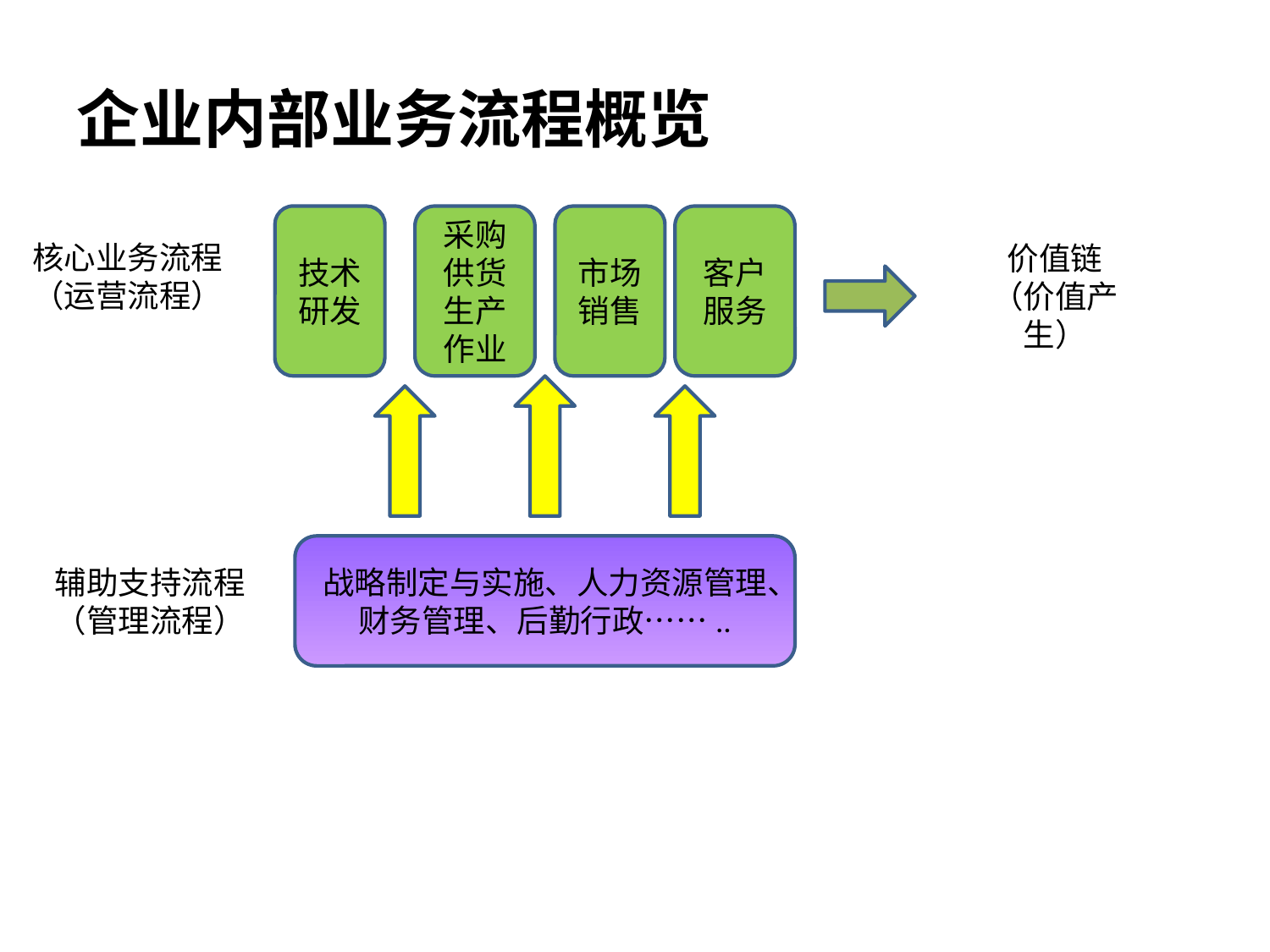

# 企业内部业务流程概览
技术研发
采购供货生产作业
市场销售
客户服务

核心业务流程（运营流程）
价值链
（价值产生）

战略制定与实施、人力资源管理、财务管理、后勤行政……..
辅助支持流程（管理流程）